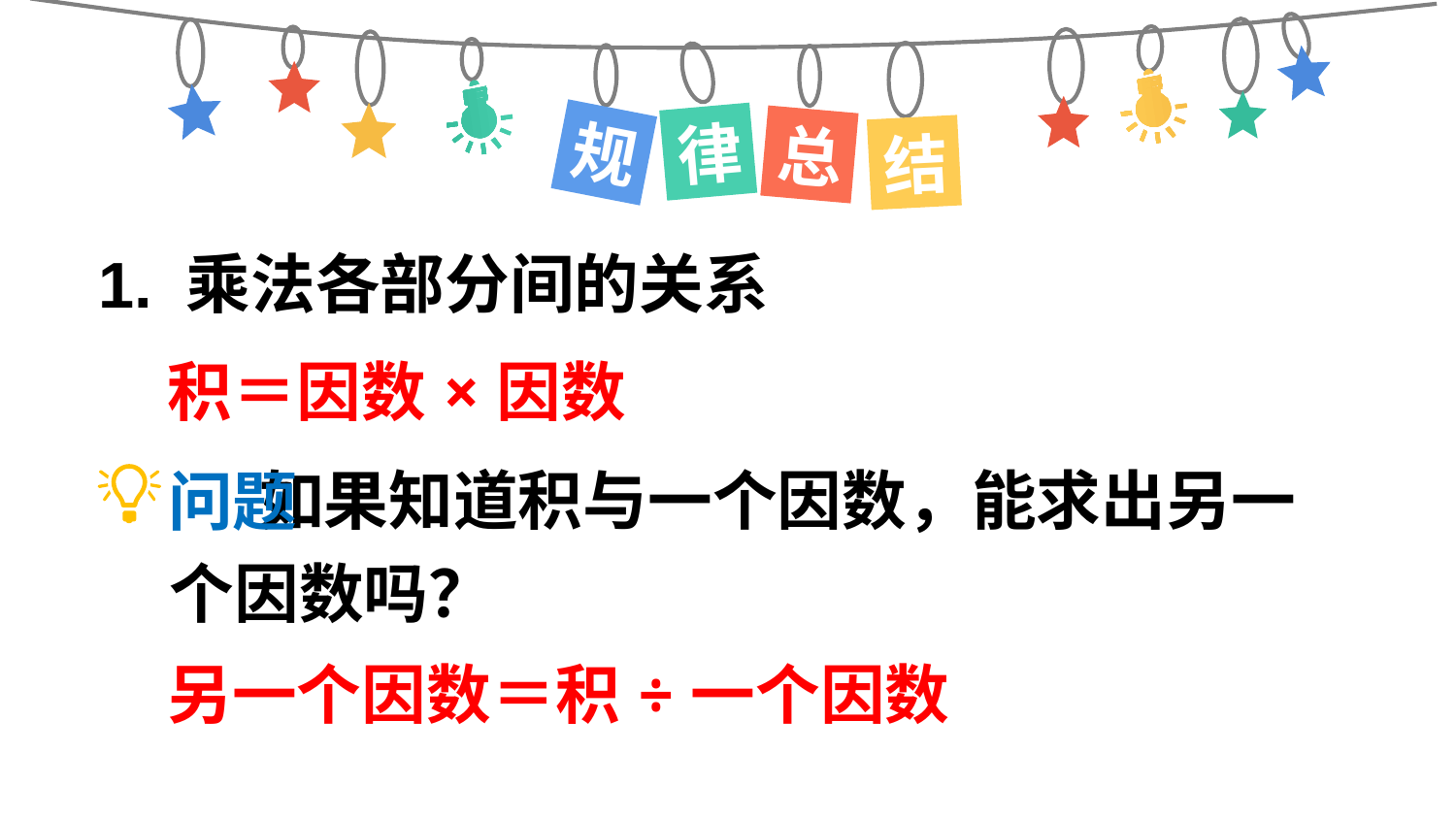

律
规
总
结
1. 乘法各部分间的关系
积＝因数×因数
     如果知道积与一个因数，能求出另一个因数吗？
问题

另一个因数＝积÷一个因数